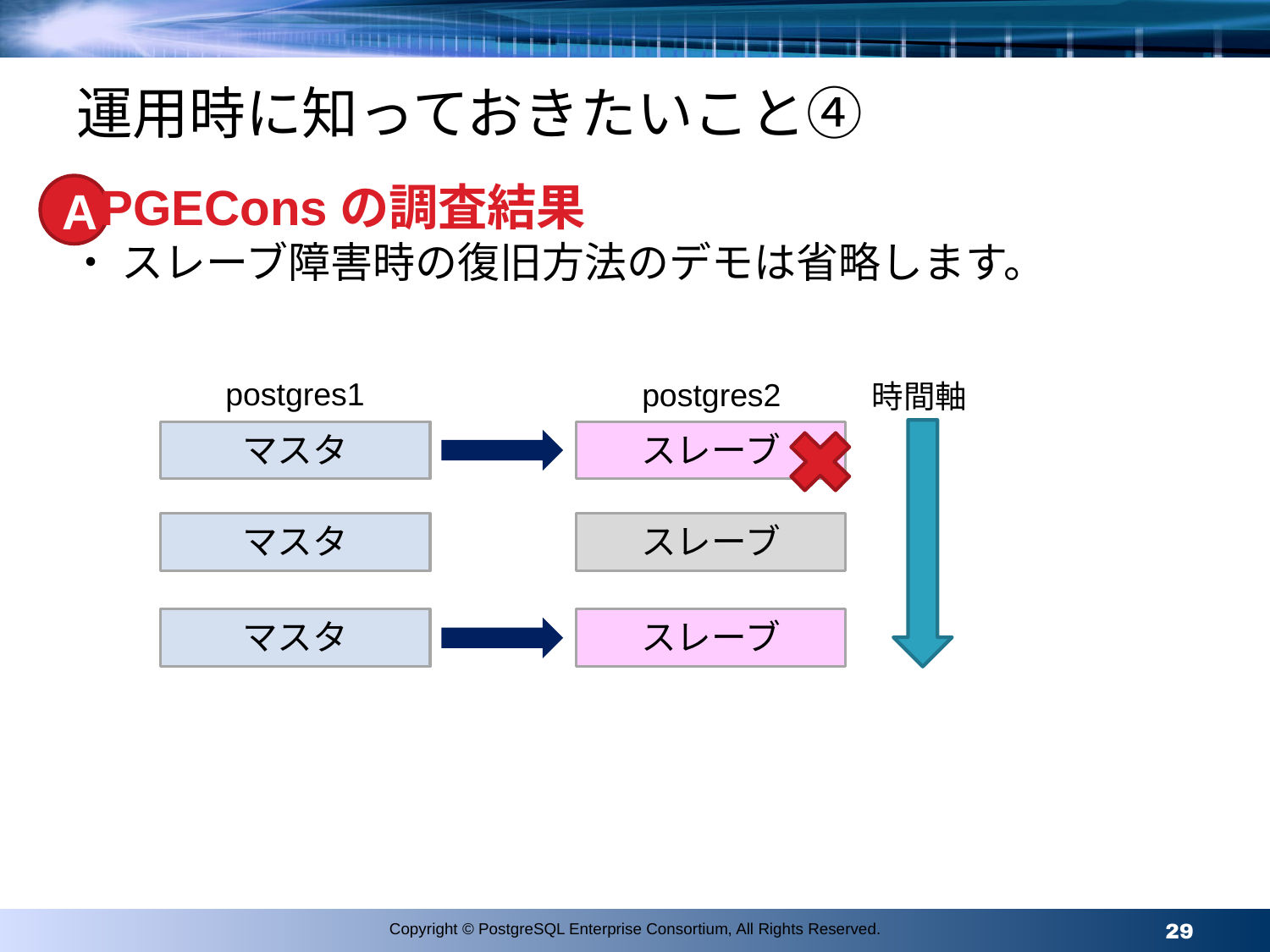

# 運用時に知っておきたいこと④
PGEConsの調査結果
A
・ スレーブ障害時の復旧方法のデモは省略します。
postgres1
postgres2
時間軸

マスタ
スレーブ

マスタ
スレーブ

マスタ
スレーブ

29